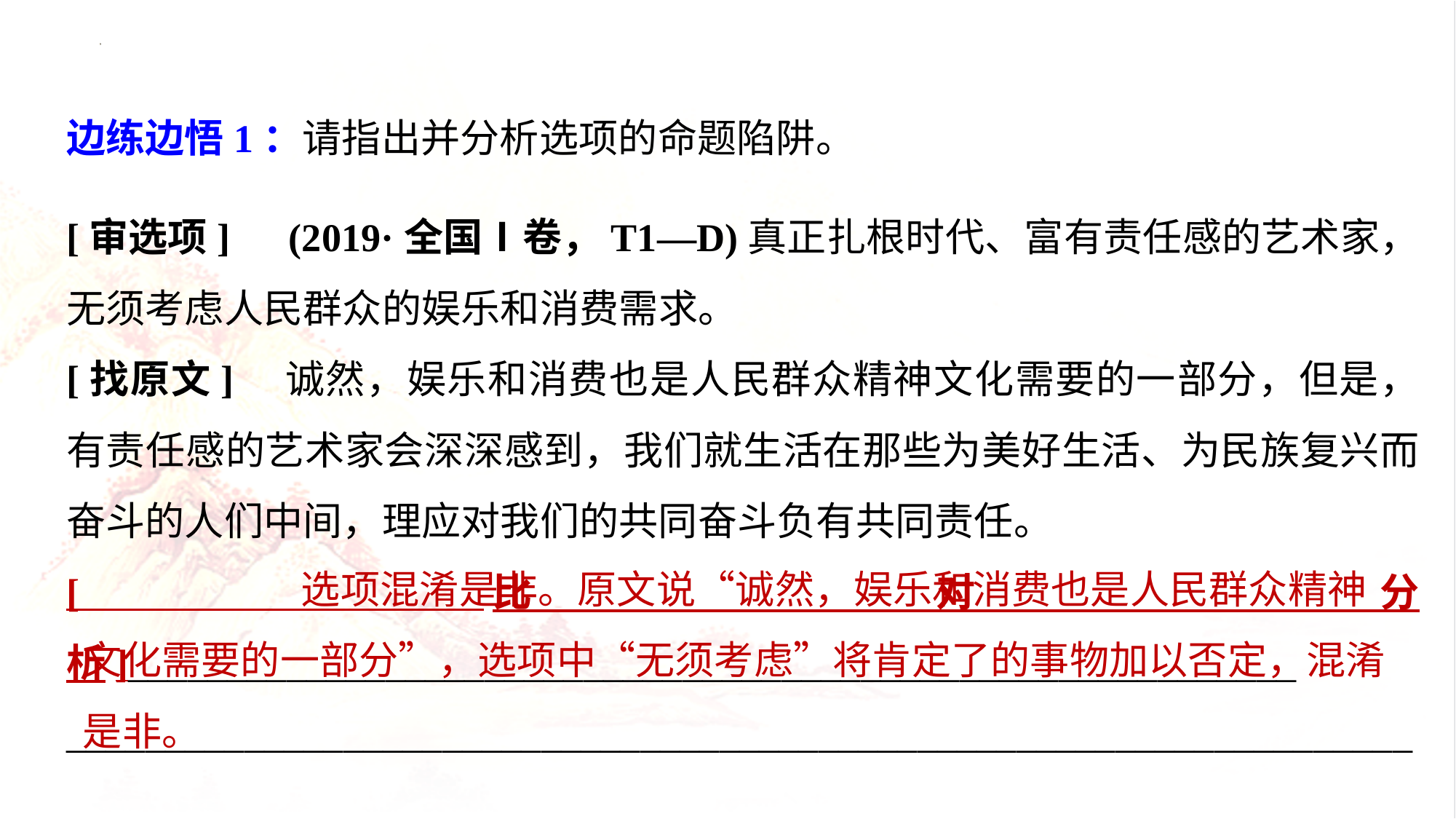

边练边悟1：请指出并分析选项的命题陷阱。
[审选项]　(2019·全国Ⅰ卷，T1—D)真正扎根时代、富有责任感的艺术家，无须考虑人民群众的娱乐和消费需求。
[找原文]　诚然，娱乐和消费也是人民群众精神文化需要的一部分，但是，有责任感的艺术家会深深感到，我们就生活在那些为美好生活、为民族复兴而奋斗的人们中间，理应对我们的共同奋斗负有共同责任。
[比对分析]___________________________________________________________
____________________________________________________________________
		选项混淆是非。原文说“诚然，娱乐和消费也是人民群众精神文化需要的一部分”，选项中“无须考虑”将肯定了的事物加以否定，混淆是非。